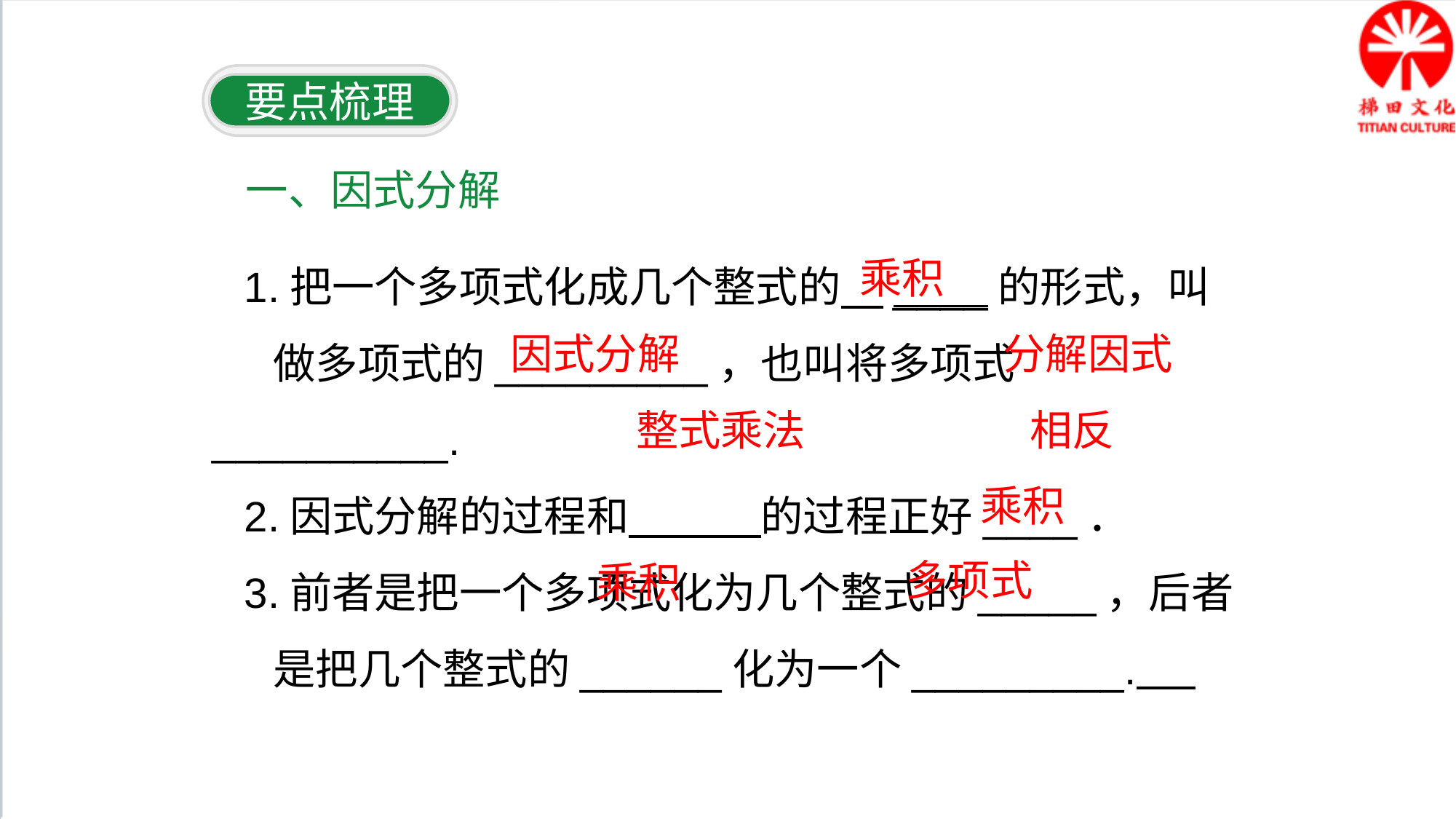

要点梳理
一、因式分解
1.把一个多项式化成几个整式的　____的形式，叫
  做多项式的_________，也叫将多项式__________.
2.因式分解的过程和　     　的过程正好____．
3.前者是把一个多项式化为几个整式的_____，后者
  是把几个整式的______化为一个_________.

乘积
因式分解
分解因式
整式乘法
相反
乘积
多项式
乘积